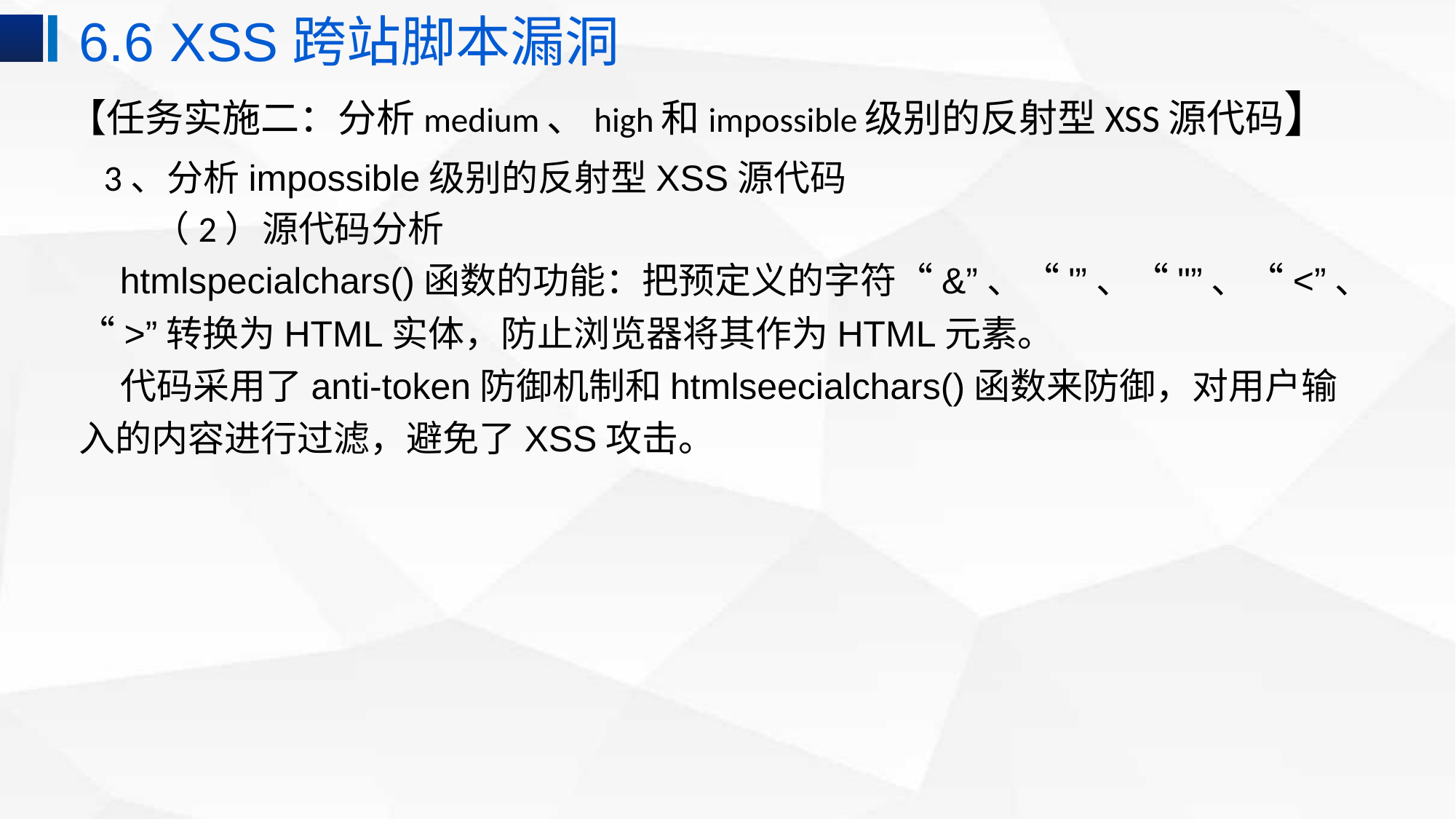

6.6 XSS跨站脚本漏洞

【任务实施二：分析medium、high和impossible级别的反射型XSS源代码】
   3、分析impossible级别的反射型XSS源代码
        （2）源代码分析
    htmlspecialchars()函数的功能：把预定义的字符“&”、“'”、“"”、“<”、“>”转换为HTML实体，防止浏览器将其作为HTML元素。
    代码采用了anti-token防御机制和htmlseecialchars()函数来防御，对用户输入的内容进行过滤，避免了XSS攻击。